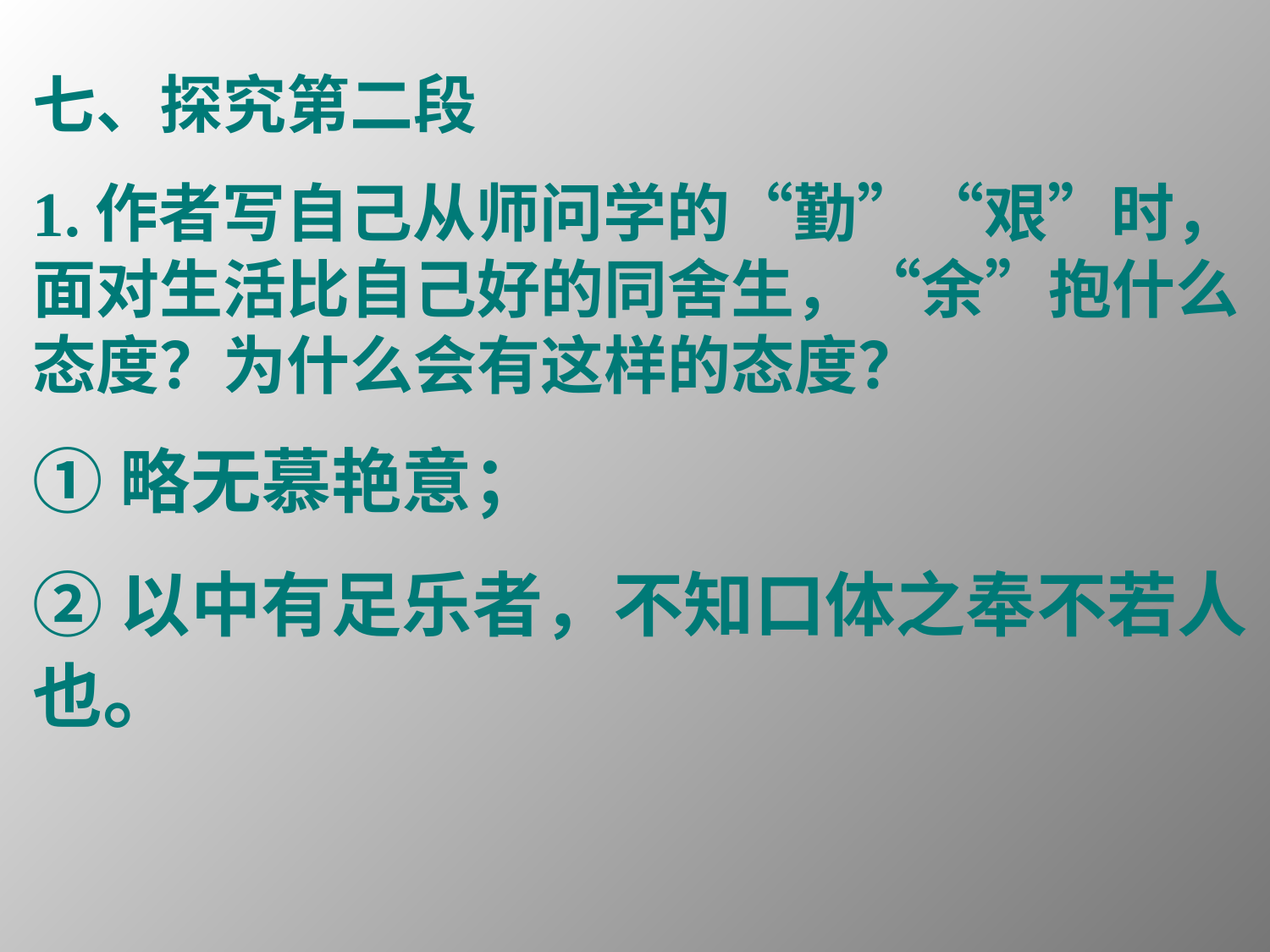

七、探究第二段
1.作者写自己从师问学的“勤”“艰”时，面对生活比自己好的同舍生，“余”抱什么态度？为什么会有这样的态度？
①略无慕艳意；
②以中有足乐者，不知口体之奉不若人也。